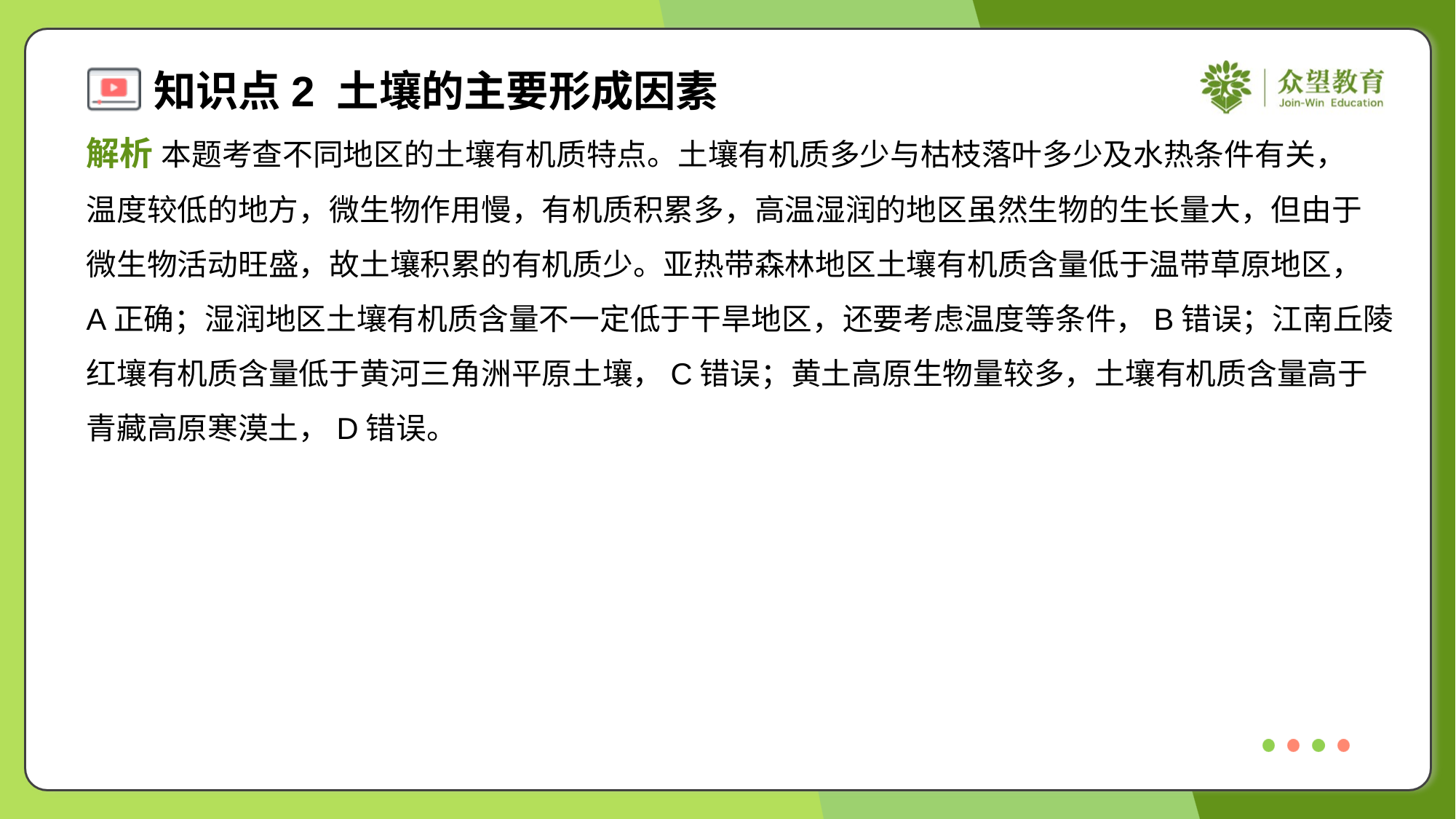

解析 本题考查不同地区的土壤有机质特点。土壤有机质多少与枯枝落叶多少及水热条件有关，
温度较低的地方，微生物作用慢，有机质积累多，高温湿润的地区虽然生物的生长量大，但由于
微生物活动旺盛，故土壤积累的有机质少。亚热带森林地区土壤有机质含量低于温带草原地区，
A正确；湿润地区土壤有机质含量不一定低于干旱地区，还要考虑温度等条件，B错误；江南丘陵
红壤有机质含量低于黄河三角洲平原土壤，C错误；黄土高原生物量较多，土壤有机质含量高于
青藏高原寒漠土，D错误。